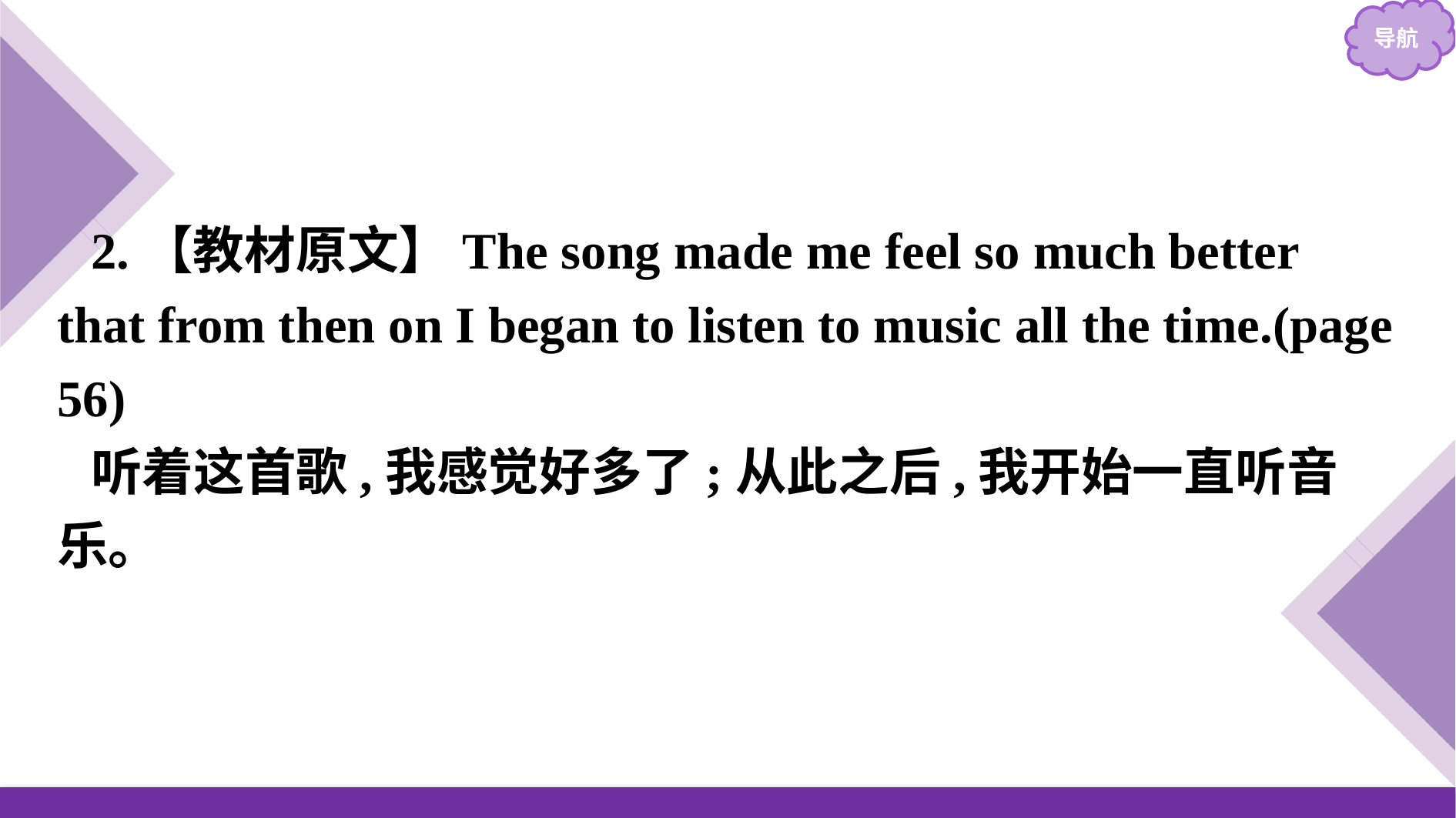

2.【教材原文】The song made me feel so much better that from then on I began to listen to music all the time.(page 56)
听着这首歌,我感觉好多了;从此之后,我开始一直听音乐。